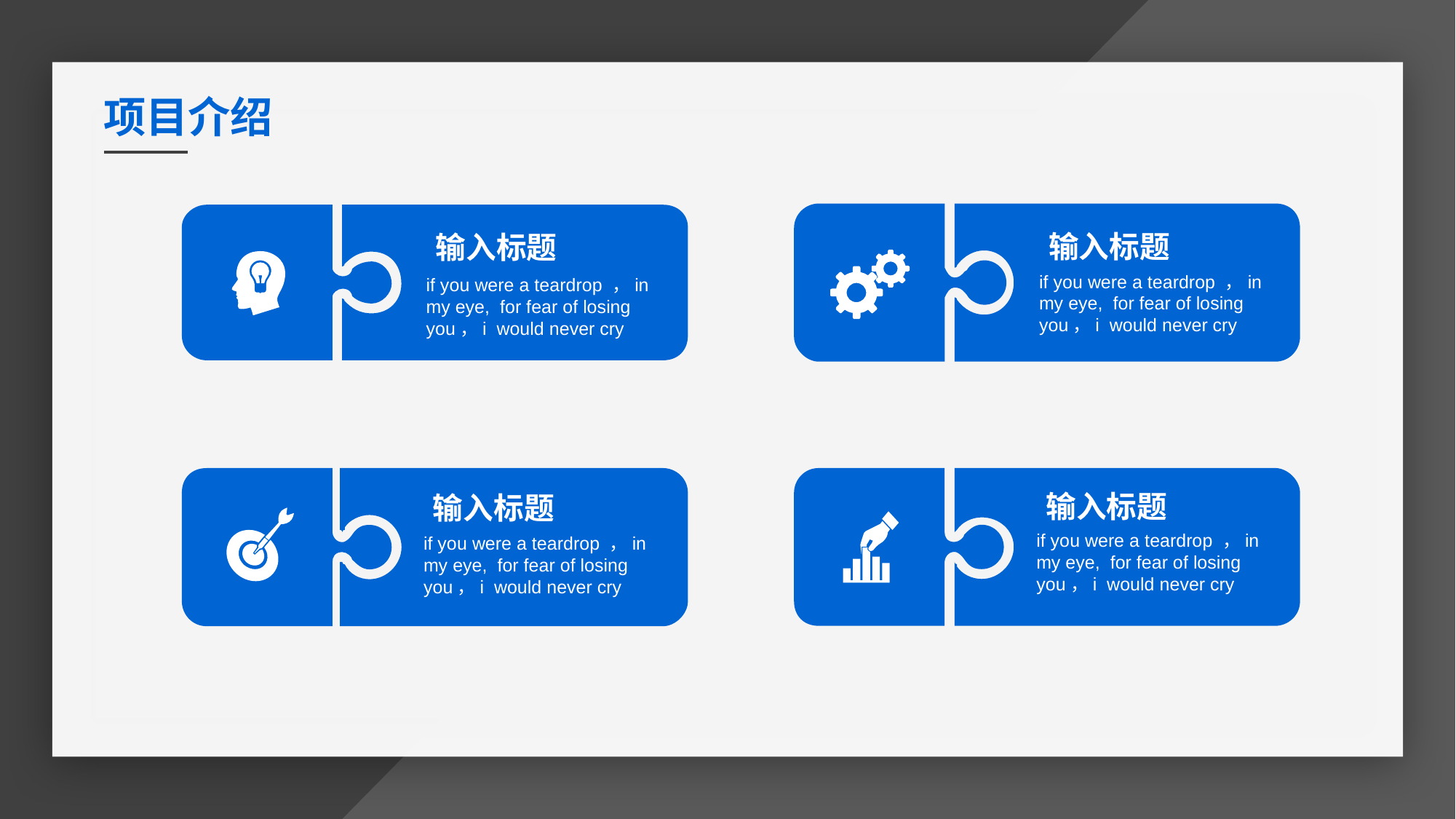

项目介绍

输入标题
if you were a teardrop ，in my eye,  for fear of losing you，i  would never cry
输入标题
if you were a teardrop ，in my eye,  for fear of losing you，i  would never cry

输入标题
if you were a teardrop ，in my eye,  for fear of losing you，i  would never cry
输入标题
if you were a teardrop ，in my eye,  for fear of losing you，i  would never cry